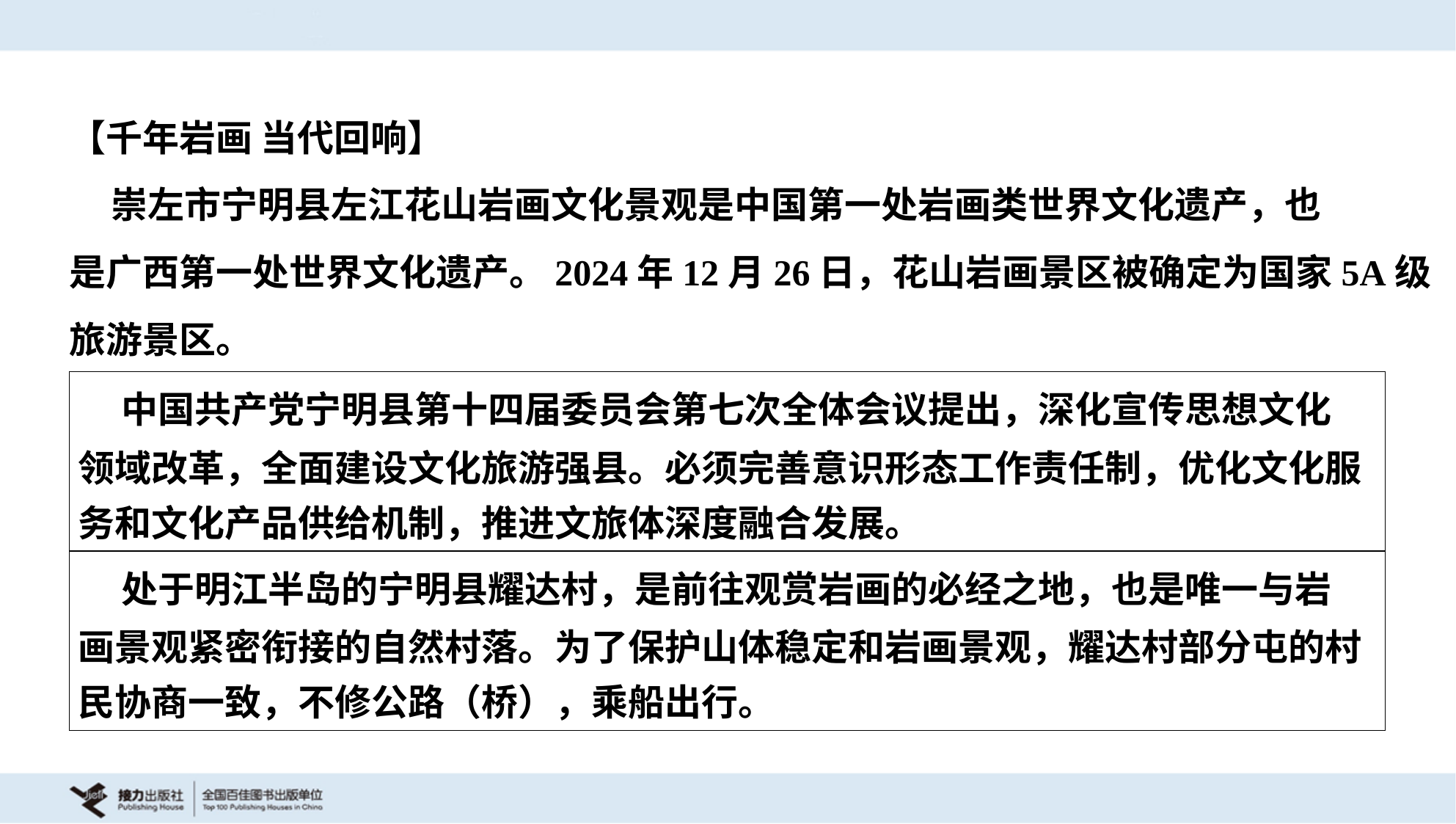

【千年岩画 当代回响】
    崇左市宁明县左江花山岩画文化景观是中国第一处岩画类世界文化遗产，也
是广西第一处世界文化遗产。2024年12月26日，花山岩画景区被确定为国家5A级
旅游景区。
| 中国共产党宁明县第十四届委员会第七次全体会议提出，深化宣传思想文化 领域改革，全面建设文化旅游强县。必须完善意识形态工作责任制，优化文化服 务和文化产品供给机制，推进文旅体深度融合发展。 |
| --- |
| 处于明江半岛的宁明县耀达村，是前往观赏岩画的必经之地，也是唯一与岩 画景观紧密衔接的自然村落。为了保护山体稳定和岩画景观，耀达村部分屯的村 民协商一致，不修公路（桥），乘船出行。 |